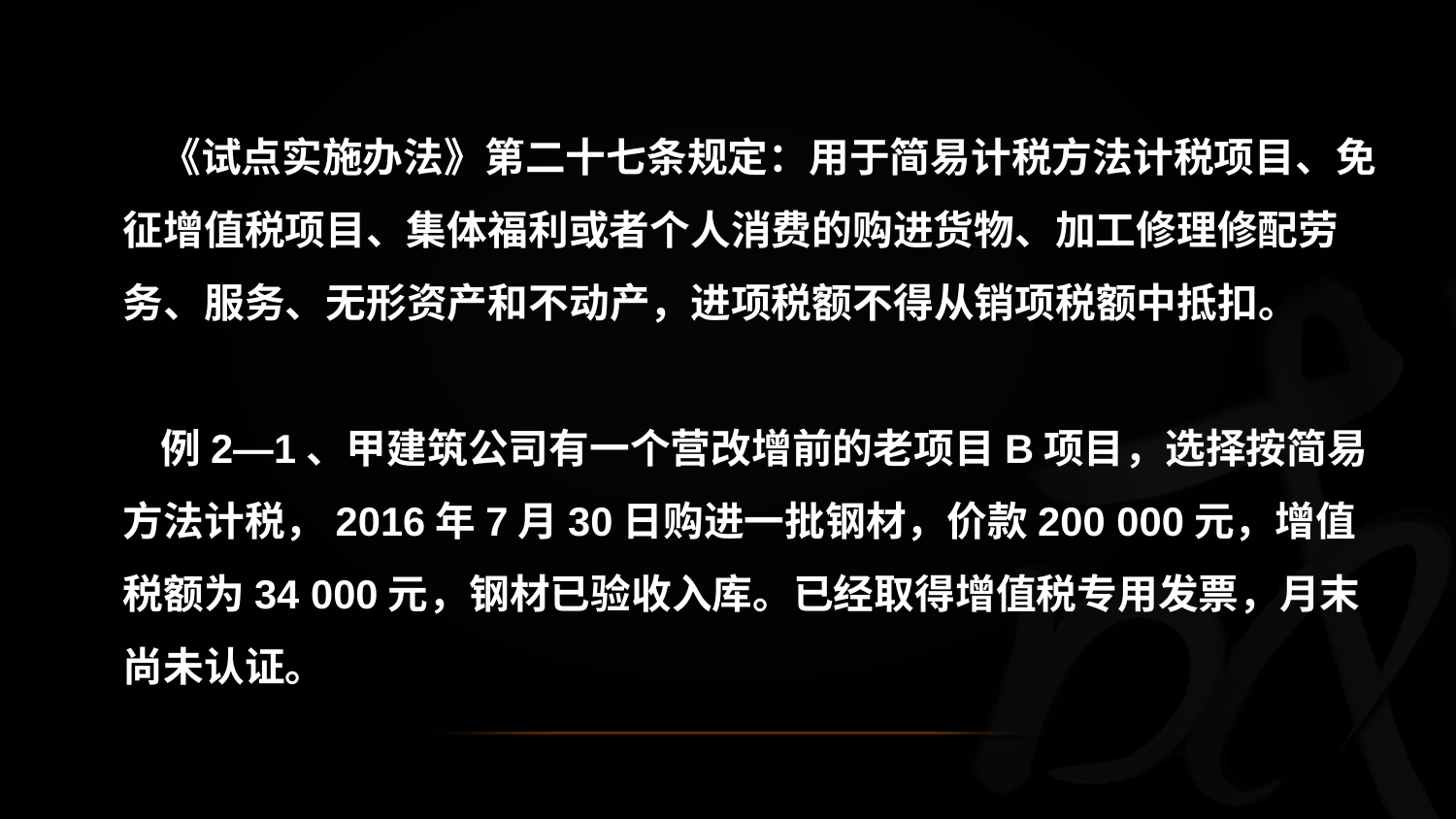

《试点实施办法》第二十七条规定：用于简易计税方法计税项目、免征增值税项目、集体福利或者个人消费的购进货物、加工修理修配劳务、服务、无形资产和不动产，进项税额不得从销项税额中抵扣。

   例2—1、甲建筑公司有一个营改增前的老项目B项目，选择按简易方法计税，2016年7月30日购进一批钢材，价款200 000元，增值税额为34 000元，钢材已验收入库。已经取得增值税专用发票，月末尚未认证。